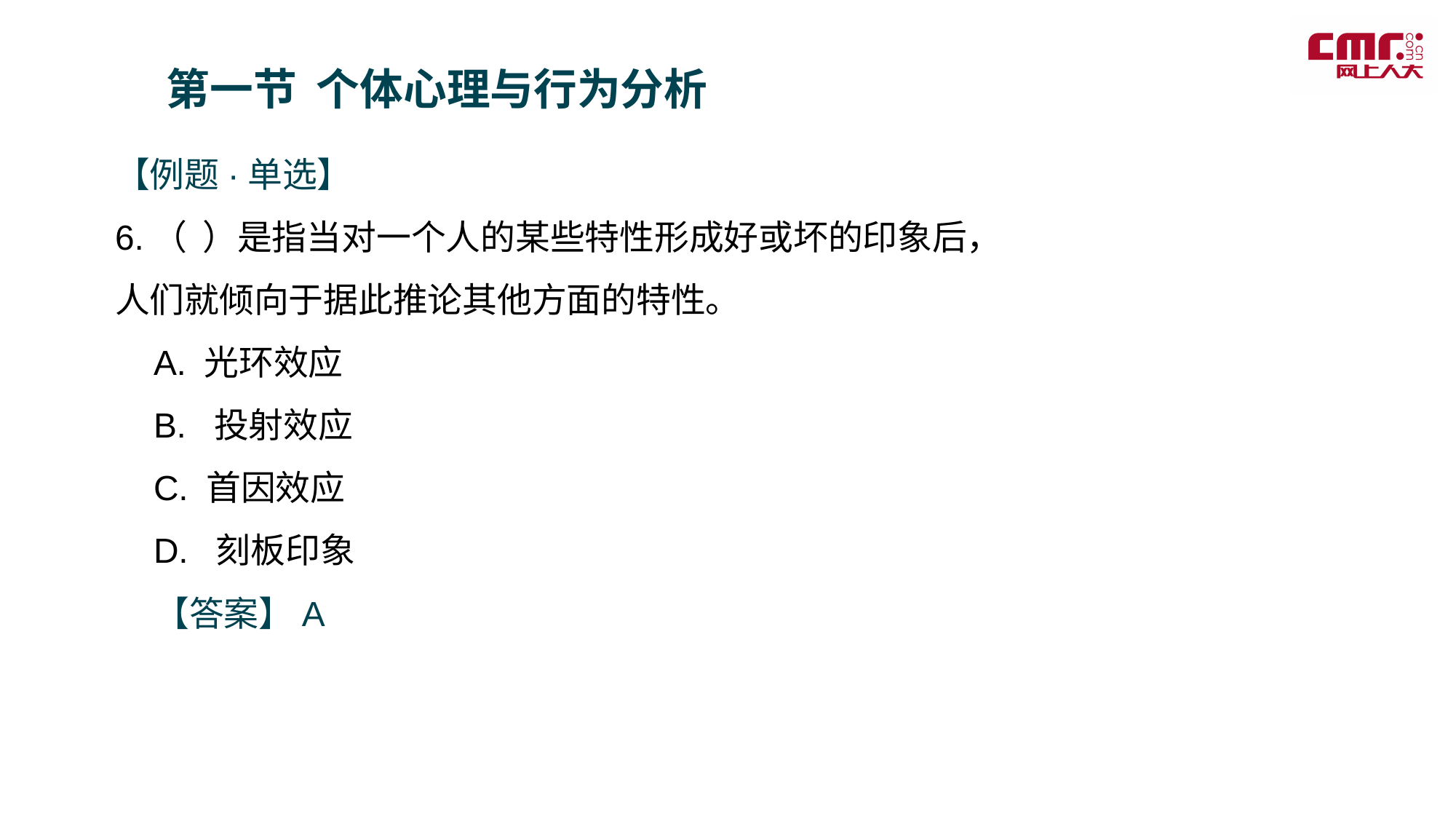

第一节  个体心理与行为分析
【例题·单选】
6.（  ）是指当对一个人的某些特性形成好或坏的印象后，人们就倾向于据此推论其他方面的特性。
    A. 光环效应
    B.  投射效应
    C. 首因效应
    D.  刻板印象
    【答案】A